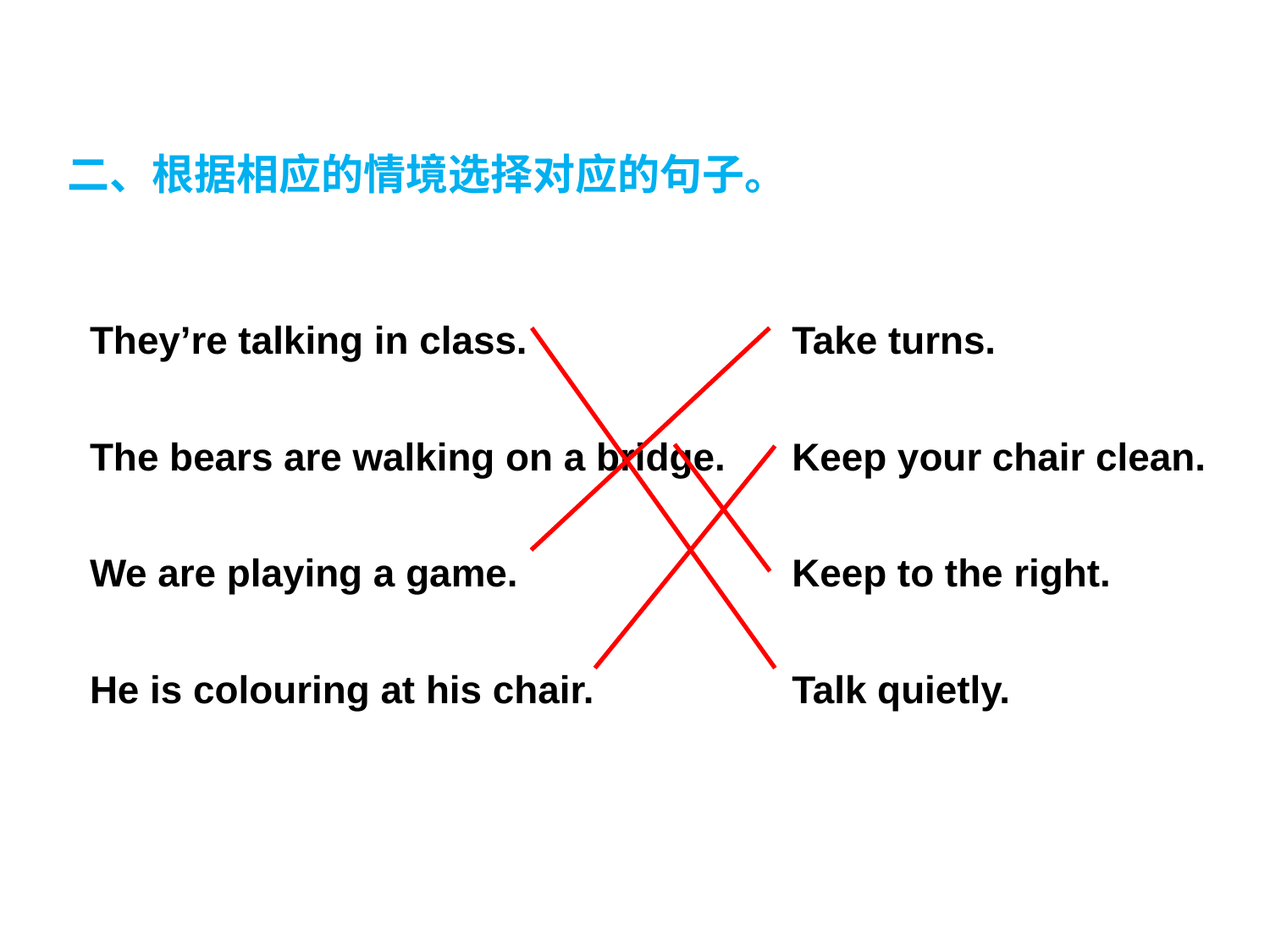

二、根据相应的情境选择对应的句子。
They’re talking in class.
The bears are walking on a bridge.
We are playing a game.
He is colouring at his chair.
Take turns.
Keep your chair clean.
Keep to the right.
Talk quietly.